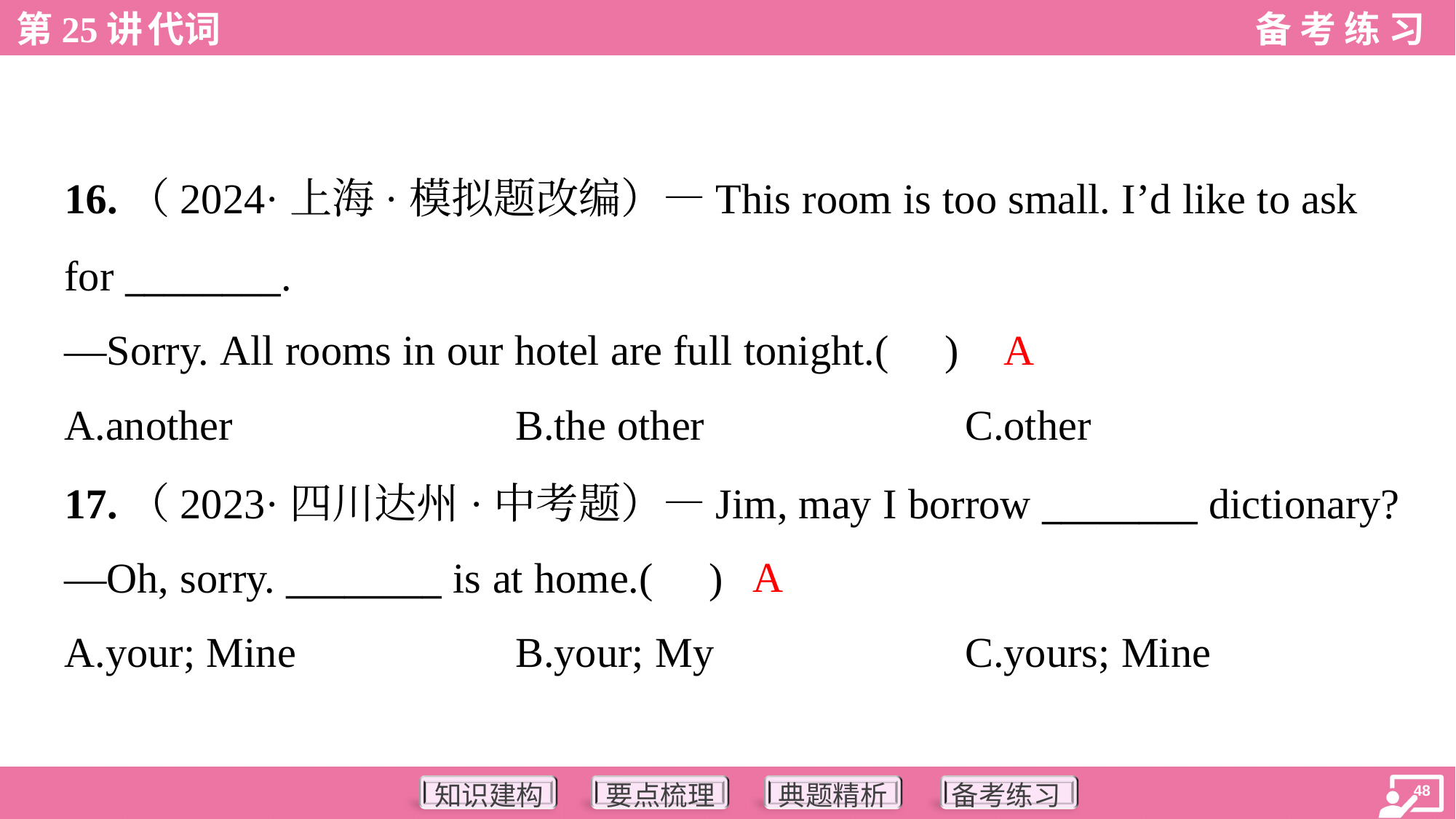

16.（2024·上海·模拟题改编）—This room is too small. I’d like to ask
for ________.
—Sorry. All rooms in our hotel are full tonight.(     )
A
A.another	B.the other	C.other
17.（2023·四川达州·中考题）—Jim, may I borrow ________ dictionary?
—Oh, sorry. ________ is at home.(     )
A
A.your; Mine	B.your; My	C.yours; Mine